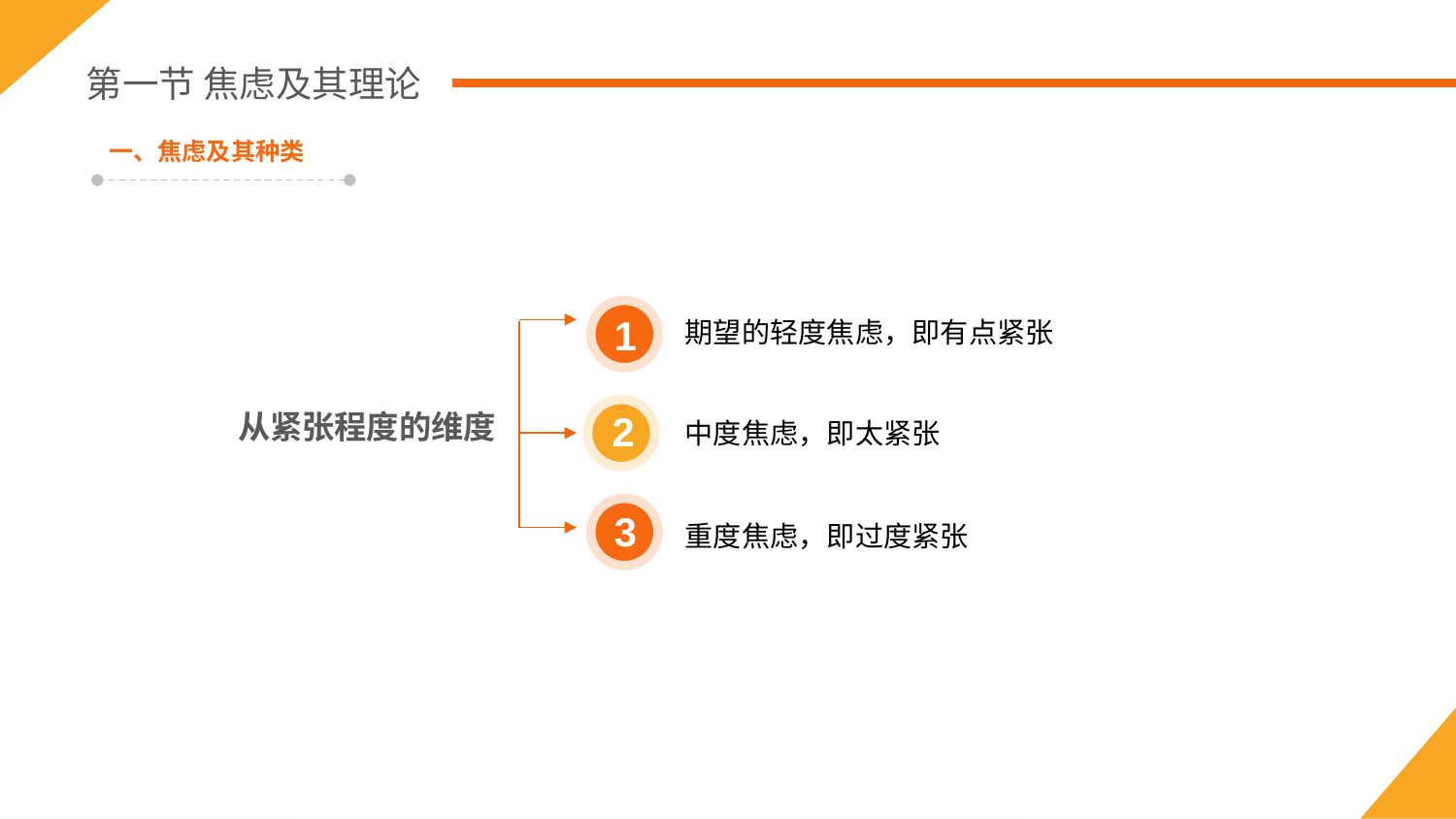

第一节 焦虑及其理论
一、焦虑及其种类

1
期望的轻度焦虑，即有点紧张
从紧张程度的维度

2
中度焦虑，即太紧张

3
重度焦虑，即过度紧张